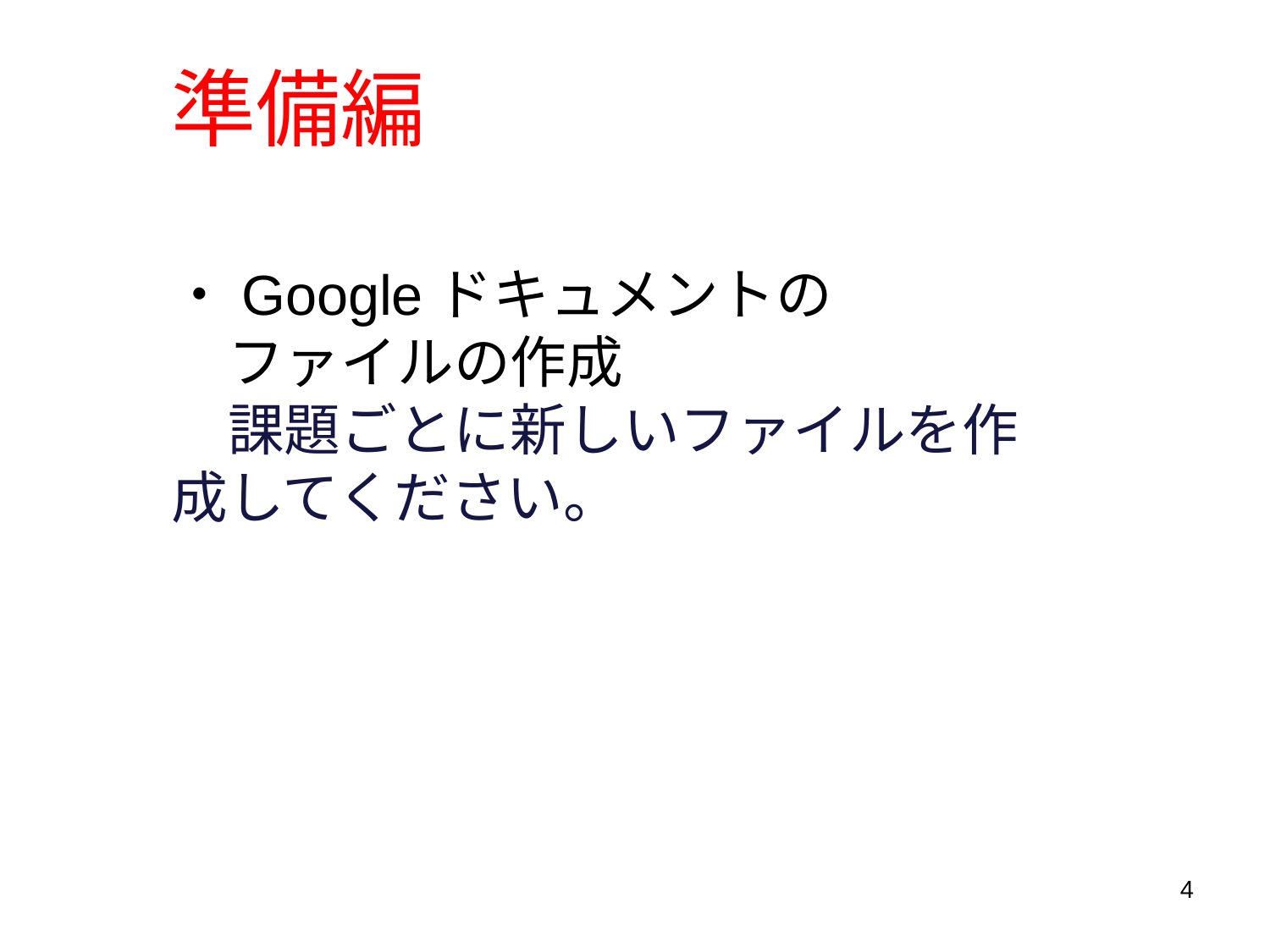

# 準備編 ・Googleドキュメントの 　ファイルの作成 　課題ごとに新しいファイルを作成してください。
4